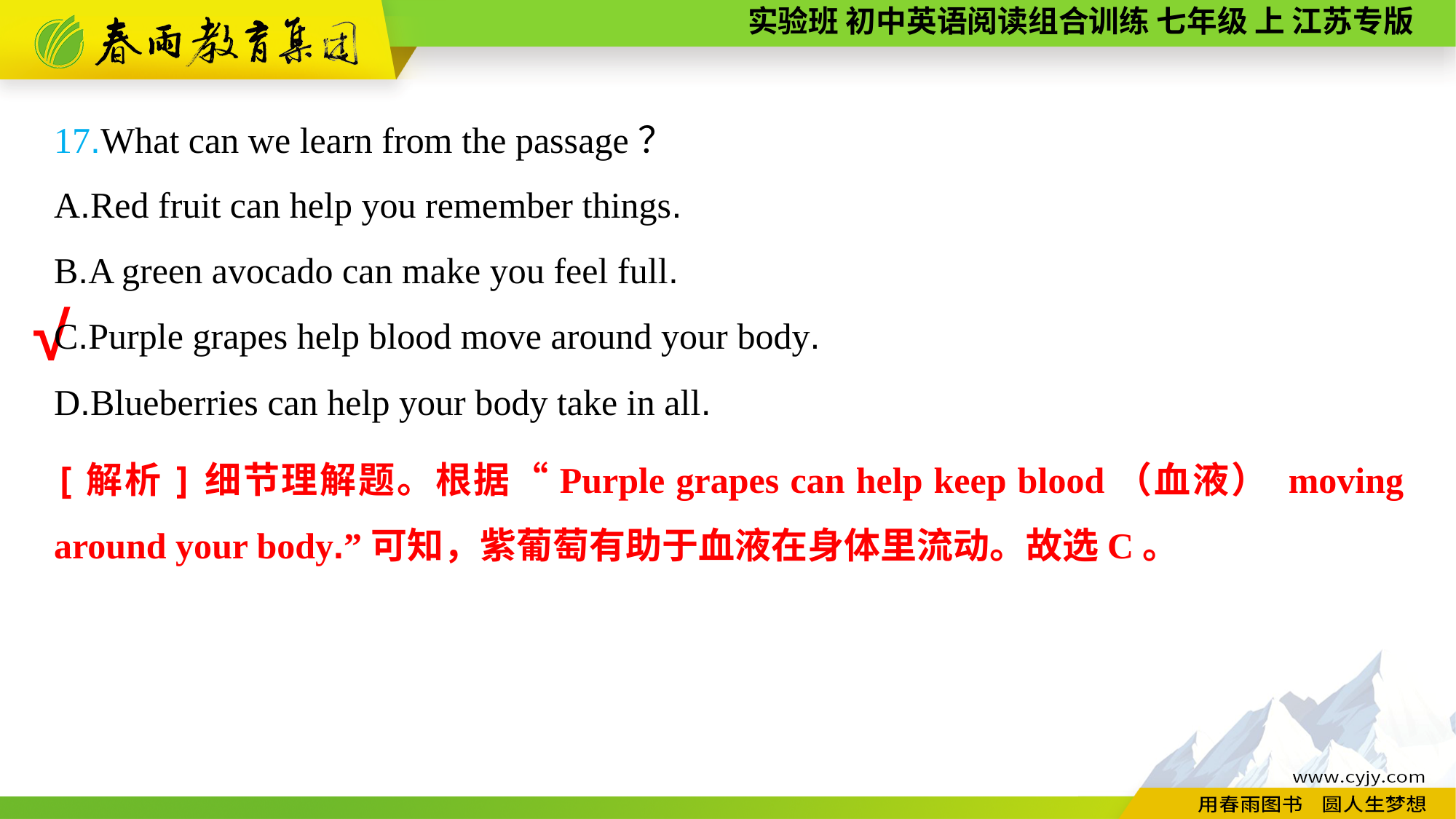

17.What can we learn from the passage？
A.Red fruit can help you remember things.
B.A green avocado can make you feel full.
C.Purple grapes help blood move around your body.
D.Blueberries can help your body take in all.
√
[解析]细节理解题。根据“Purple grapes can help keep blood（血液） moving around your body.”可知，紫葡萄有助于血液在身体里流动。故选C。